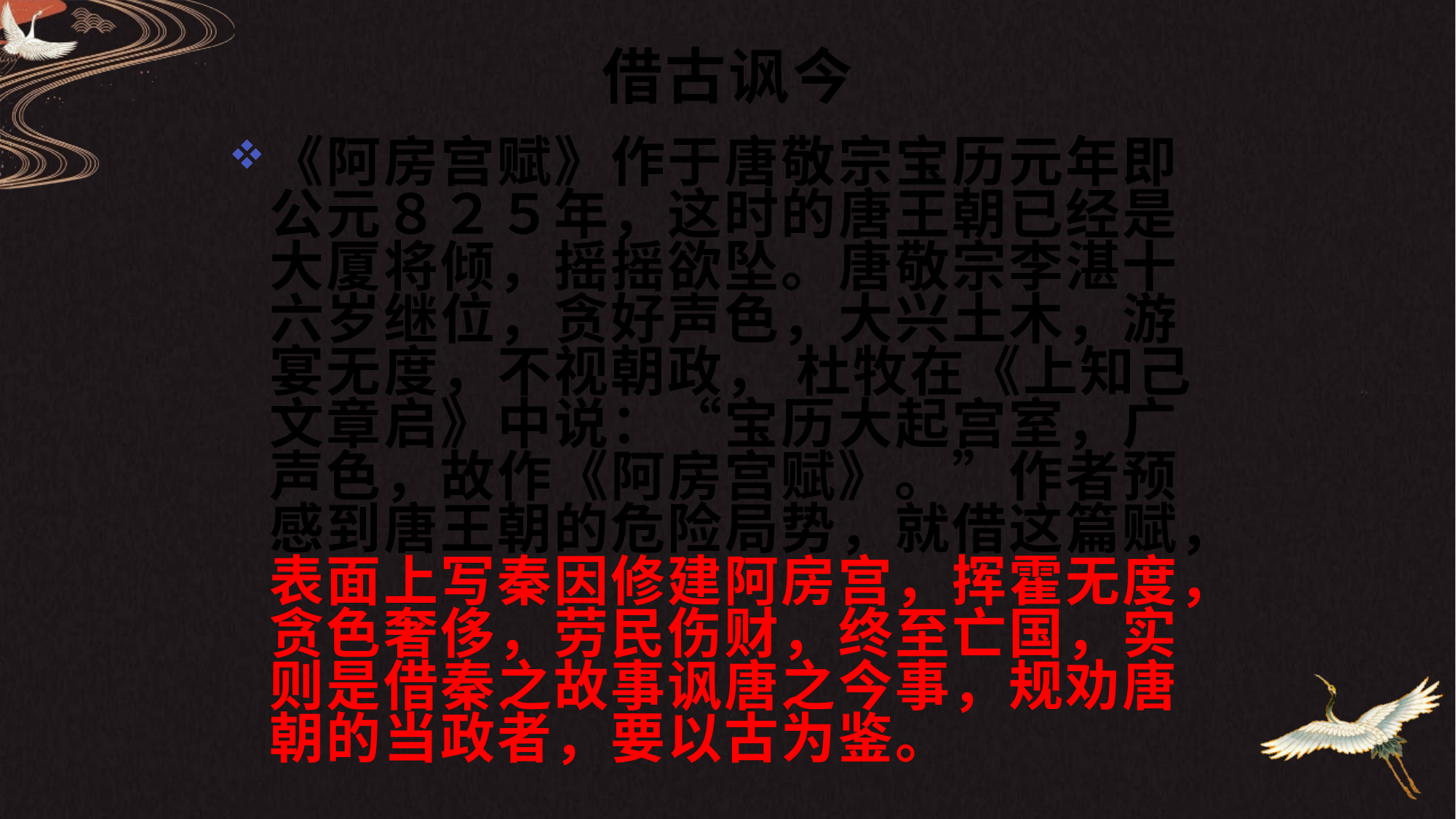

# 借古讽今
《阿房宫赋》作于唐敬宗宝历元年即公元８２５年，这时的唐王朝已经是大厦将倾，摇摇欲坠。唐敬宗李湛十六岁继位，贪好声色，大兴土木，游宴无度，不视朝政， 杜牧在《上知己文章启》中说：“宝历大起宫室，广声色，故作《阿房宫赋》。”作者预感到唐王朝的危险局势，就借这篇赋，表面上写秦因修建阿房宫，挥霍无度，贪色奢侈，劳民伤财，终至亡国，实则是借秦之故事讽唐之今事，规劝唐朝的当政者，要以古为鉴。